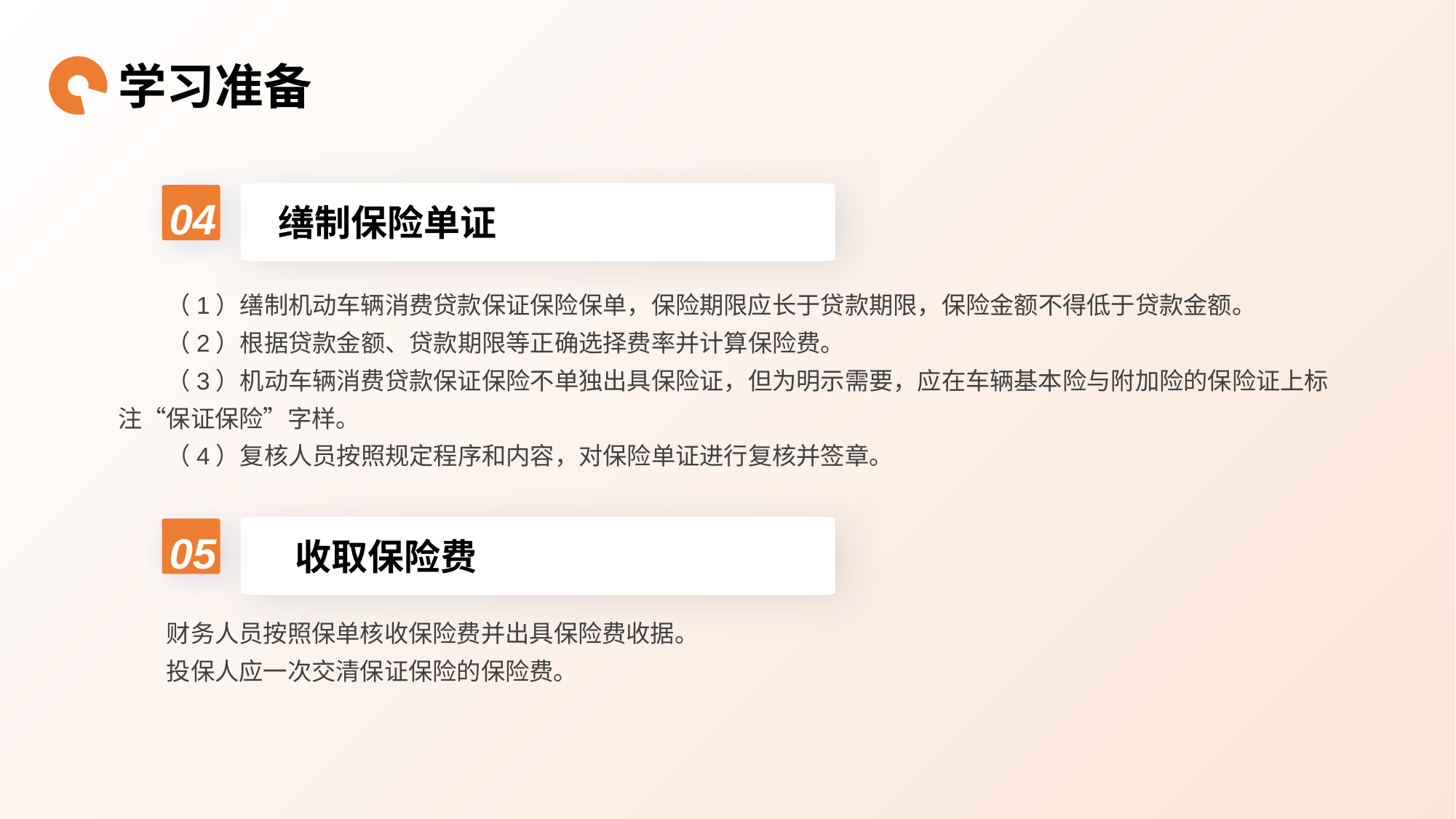

学习准备

04
缮制保险单证
（1）缮制机动车辆消费贷款保证保险保单，保险期限应长于贷款期限，保险金额不得低于贷款金额。
（2）根据贷款金额、贷款期限等正确选择费率并计算保险费。
（3）机动车辆消费贷款保证保险不单独出具保险证，但为明示需要，应在车辆基本险与附加险的保险证上标注“保证保险”字样。
（4）复核人员按照规定程序和内容，对保险单证进行复核并签章。

05
 收取保险费
财务人员按照保单核收保险费并出具保险费收据。
投保人应一次交清保证保险的保险费。